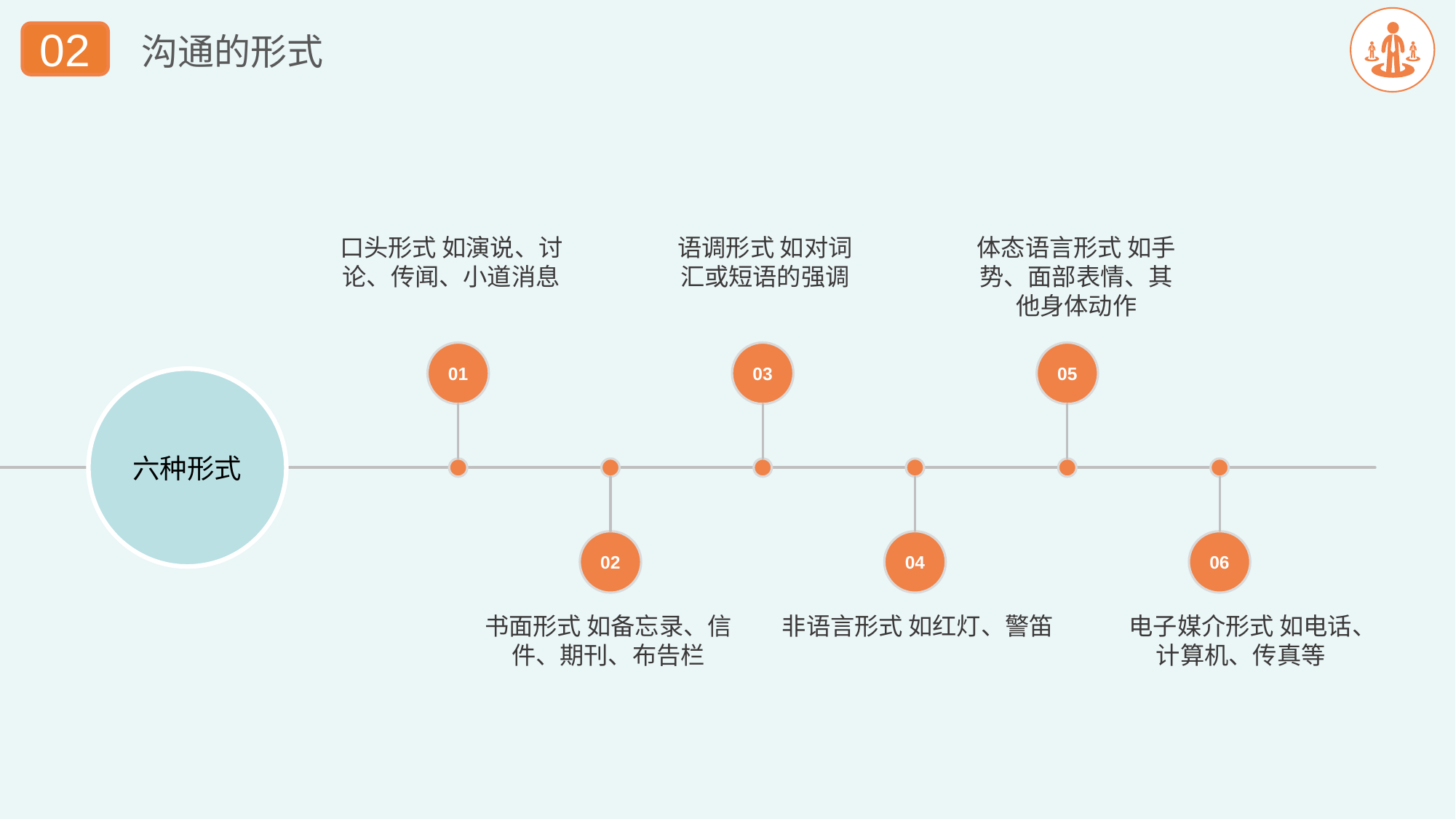

02

沟通的形式
口头形式 如演说、讨论、传闻、小道消息
语调形式 如对词汇或短语的强调
体态语言形式 如手势、面部表情、其他身体动作
01

03

05

六种形式

02

04

06
书面形式 如备忘录、信件、期刊、布告栏
非语言形式 如红灯、警笛
电子媒介形式 如电话、计算机、传真等